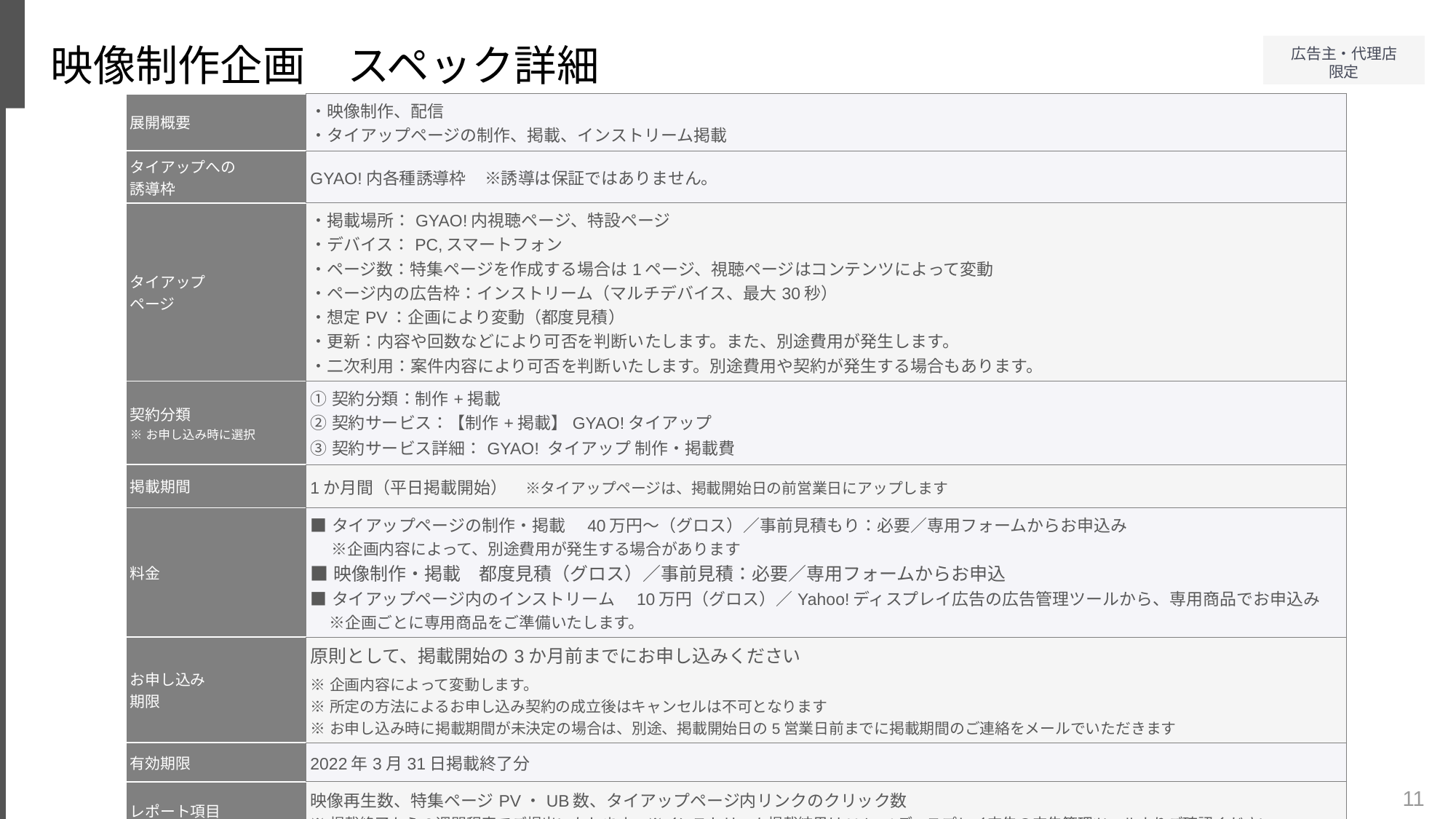

映像制作企画　スペック詳細
| 展開概要 | ・映像制作、配信 ・タイアップページの制作、掲載、インストリーム掲載 |
| --- | --- |
| タイアップへの 誘導枠 | GYAO!内各種誘導枠　※誘導は保証ではありません。 |
| タイアップ ページ | ・掲載場所：GYAO!内視聴ページ、特設ページ ・デバイス：PC,スマートフォン ・ページ数：特集ページを作成する場合は1ページ、視聴ページはコンテンツによって変動 ・ページ内の広告枠：インストリーム（マルチデバイス、最大30秒） ・想定PV：企画により変動（都度見積） ・更新：内容や回数などにより可否を判断いたします。また、別途費用が発生します。 ・二次利用：案件内容により可否を判断いたします。別途費用や契約が発生する場合もあります。 |
| 契約分類 ※お申し込み時に選択 | ①契約分類：制作+掲載　 ②契約サービス：【制作+掲載】GYAO!タイアップ ③契約サービス詳細：GYAO! タイアップ 制作・掲載費 |
| 掲載期間 | 1か月間（平日掲載開始）　※タイアップページは、掲載開始日の前営業日にアップします |
| 料金 | ■タイアップページの制作・掲載　40万円～（グロス）／事前見積もり：必要／専用フォームからお申込み　 ※企画内容によって、別途費用が発生する場合があります ■映像制作・掲載　都度見積（グロス）／事前見積：必要／専用フォームからお申込 ■タイアップページ内のインストリーム　10万円（グロス）／Yahoo!ディスプレイ広告の広告管理ツールから、専用商品でお申込み 　 ※企画ごとに専用商品をご準備いたします。 |
| お申し込み 期限 | 原則として、掲載開始の3か月前までにお申し込みください　 ※企画内容によって変動します。 ※所定の方法によるお申し込み契約の成立後はキャンセルは不可となります ※お申し込み時に掲載期間が未決定の場合は、別途、掲載開始日の5営業日前までに掲載期間のご連絡をメールでいただきます |
| 有効期限 | 2022年3月31日掲載終了分 |
| レポート項目 | 映像再生数、特集ページPV・UB数、タイアップページ内リンクのクリック数　 ※掲載終了から2週間程度でご提出いたします　※インストリーム掲載結果はYahoo!ディスプレイ広告の広告管理ツールよりご確認ください。 |
| 備考 | 1か月以上の掲載をご希望の場合は、延長費3000円/日を頂戴いたします。 ヤフーTOPやGYAO!アプリ内タイムライン枠でなど広告が掲載されない面でコンテンツが再生された場合、インストリームは掲載されません。 |
11